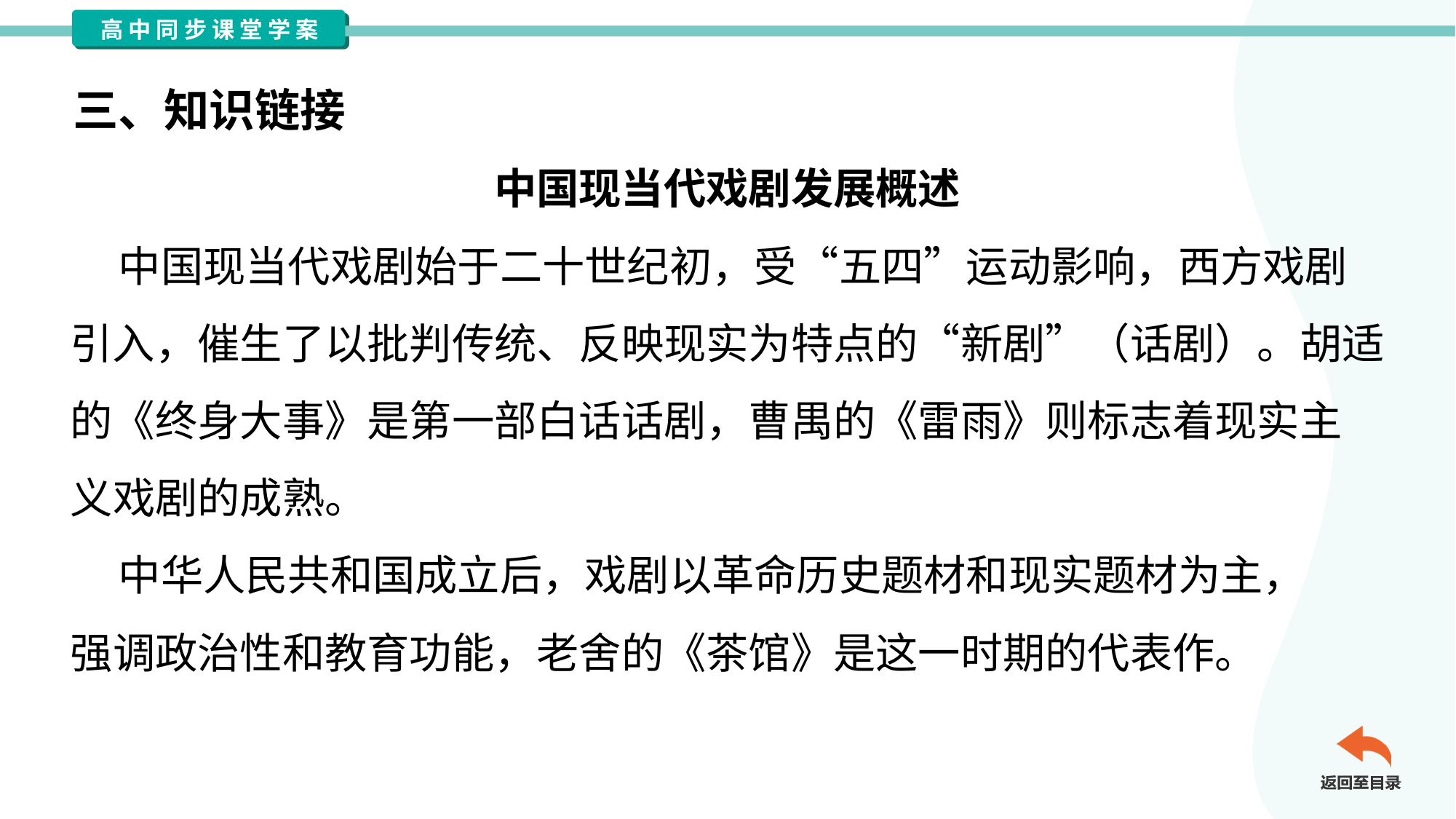

三、知识链接
中国现当代戏剧发展概述
    中国现当代戏剧始于二十世纪初，受“五四”运动影响，西方戏剧
引入，催生了以批判传统、反映现实为特点的“新剧”（话剧）。胡适
的《终身大事》是第一部白话话剧，曹禺的《雷雨》则标志着现实主
义戏剧的成熟。
    中华人民共和国成立后，戏剧以革命历史题材和现实题材为主，
强调政治性和教育功能，老舍的《茶馆》是这一时期的代表作。